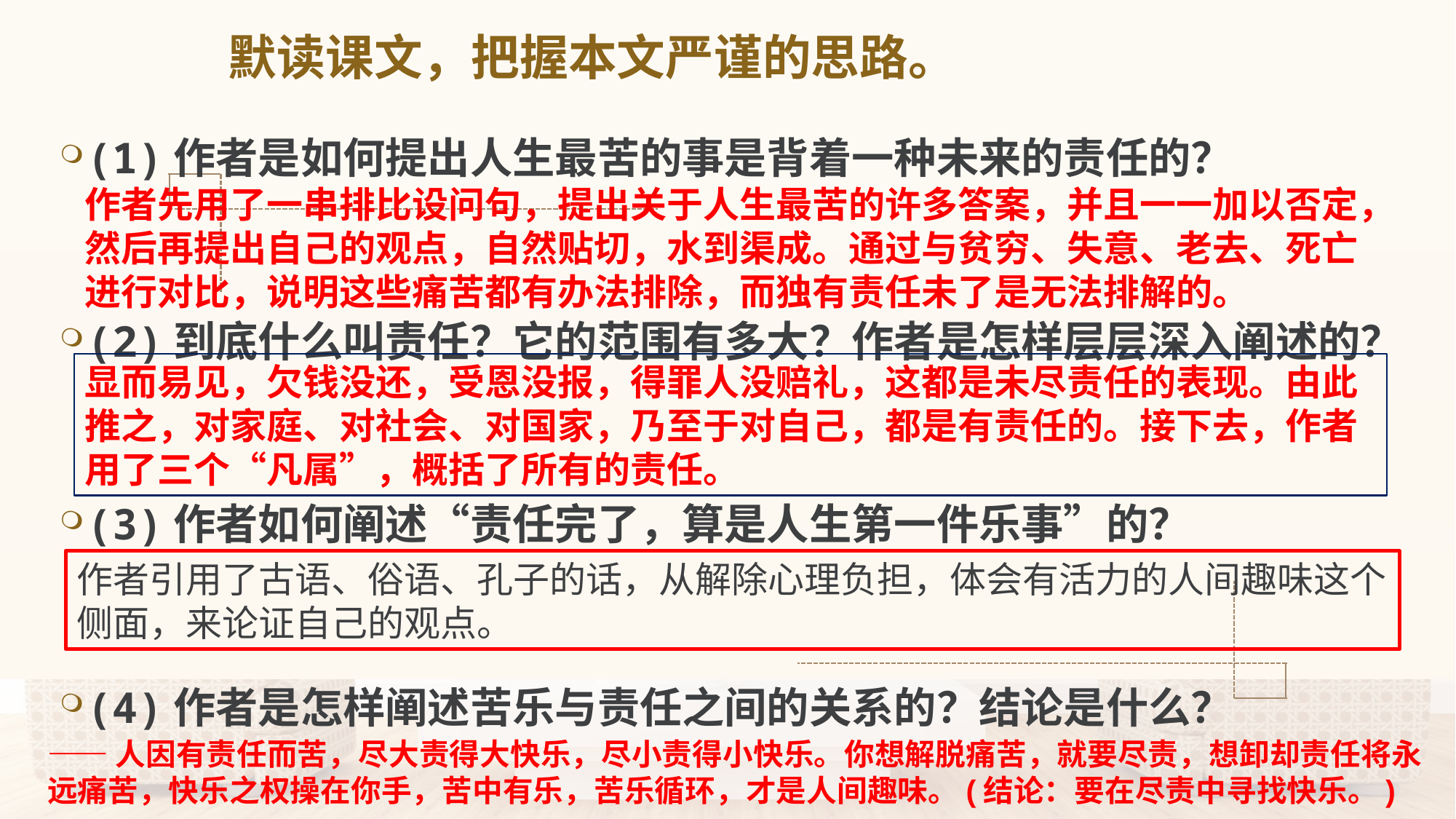

# 默读课文，把握本文严谨的思路。

(1)作者是如何提出人生最苦的事是背着一种未来的责任的？

(2)到底什么叫责任？它的范围有多大？作者是怎样层层深入阐述的？

(3)作者如何阐述“责任完了，算是人生第一件乐事”的？

(4)作者是怎样阐述苦乐与责任之间的关系的？结论是什么？

作者先用了一串排比设问句，提出关于人生最苦的许多答案，并且一一加以否定，然后再提出自己的观点，自然贴切，水到渠成。通过与贫穷、失意、老去、死亡进行对比，说明这些痛苦都有办法排除，而独有责任未了是无法排解的。
显而易见，欠钱没还，受恩没报，得罪人没赔礼，这都是未尽责任的表现。由此推之，对家庭、对社会、对国家，乃至于对自己，都是有责任的。接下去，作者用了三个“凡属”，概括了所有的责任。
作者引用了古语、俗语、孔子的话，从解除心理负担，体会有活力的人间趣味这个侧面，来论证自己的观点。
——人因有责任而苦，尽大责得大快乐，尽小责得小快乐。你想解脱痛苦，就要尽责，想卸却责任将永远痛苦，快乐之权操在你手，苦中有乐，苦乐循环，才是人间趣味。(结论：要在尽责中寻找快乐。)